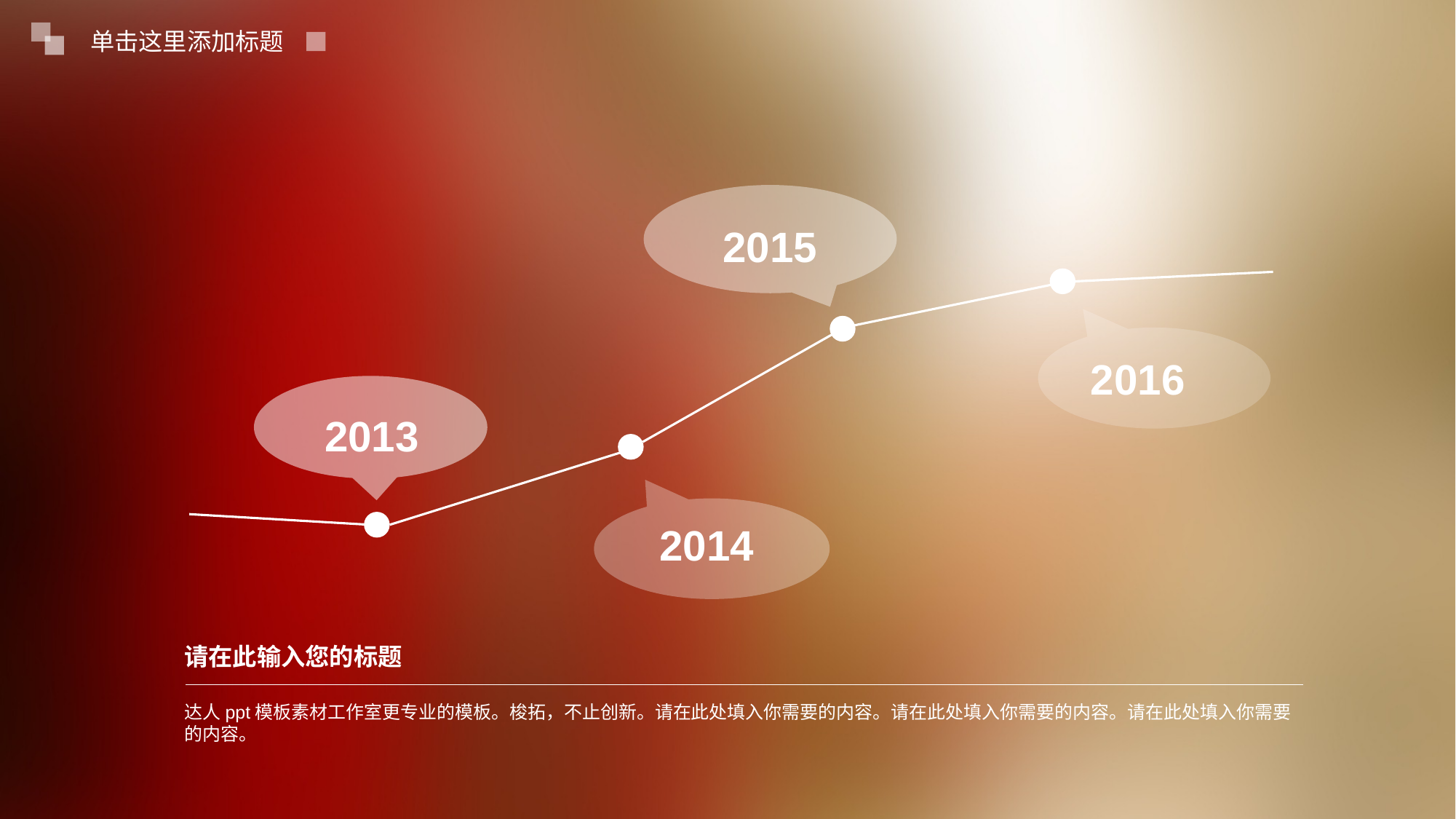

单击这里添加标题

2015

2016

2013

2014
请在此输入您的标题
达人ppt模板素材工作室更专业的模板。梭拓，不止创新。请在此处填入你需要的内容。请在此处填入你需要的内容。请在此处填入你需要的内容。